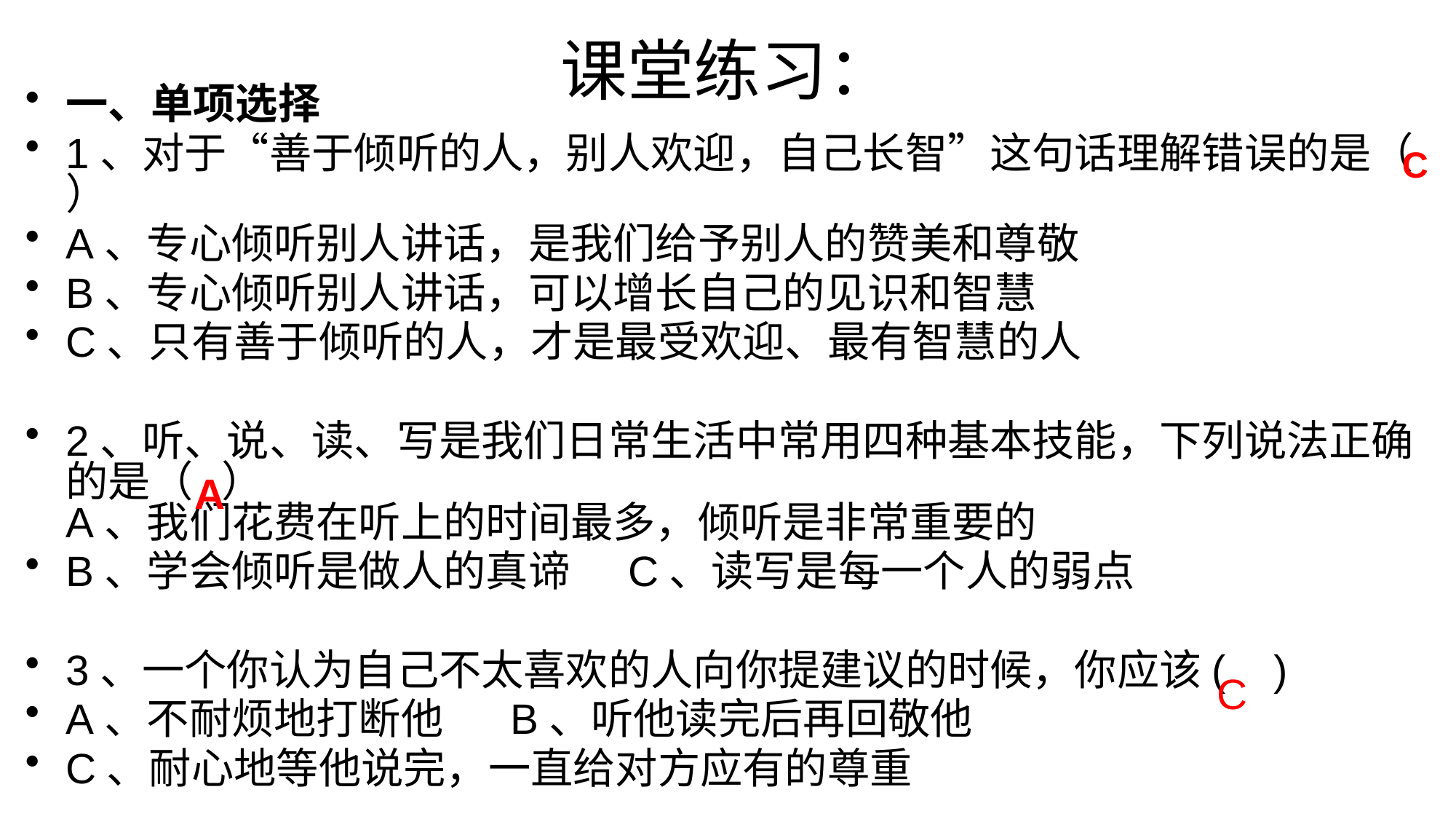

# 课堂练习：
一、单项选择
1、对于“善于倾听的人，别人欢迎，自己长智”这句话理解错误的是（  ）
A、专心倾听别人讲话，是我们给予别人的赞美和尊敬
B、专心倾听别人讲话，可以增长自己的见识和智慧
C、只有善于倾听的人，才是最受欢迎、最有智慧的人

2、听、说、读、写是我们日常生活中常用四种基本技能，下列说法正确的是（   ）
A、我们花费在听上的时间最多，倾听是非常重要的
B、学会倾听是做人的真谛     C、读写是每一个人的弱点

3、一个你认为自己不太喜欢的人向你提建议的时候，你应该(    )
A、不耐烦地打断他      B、听他读完后再回敬他
C、耐心地等他说完，一直给对方应有的尊重
C
A
C